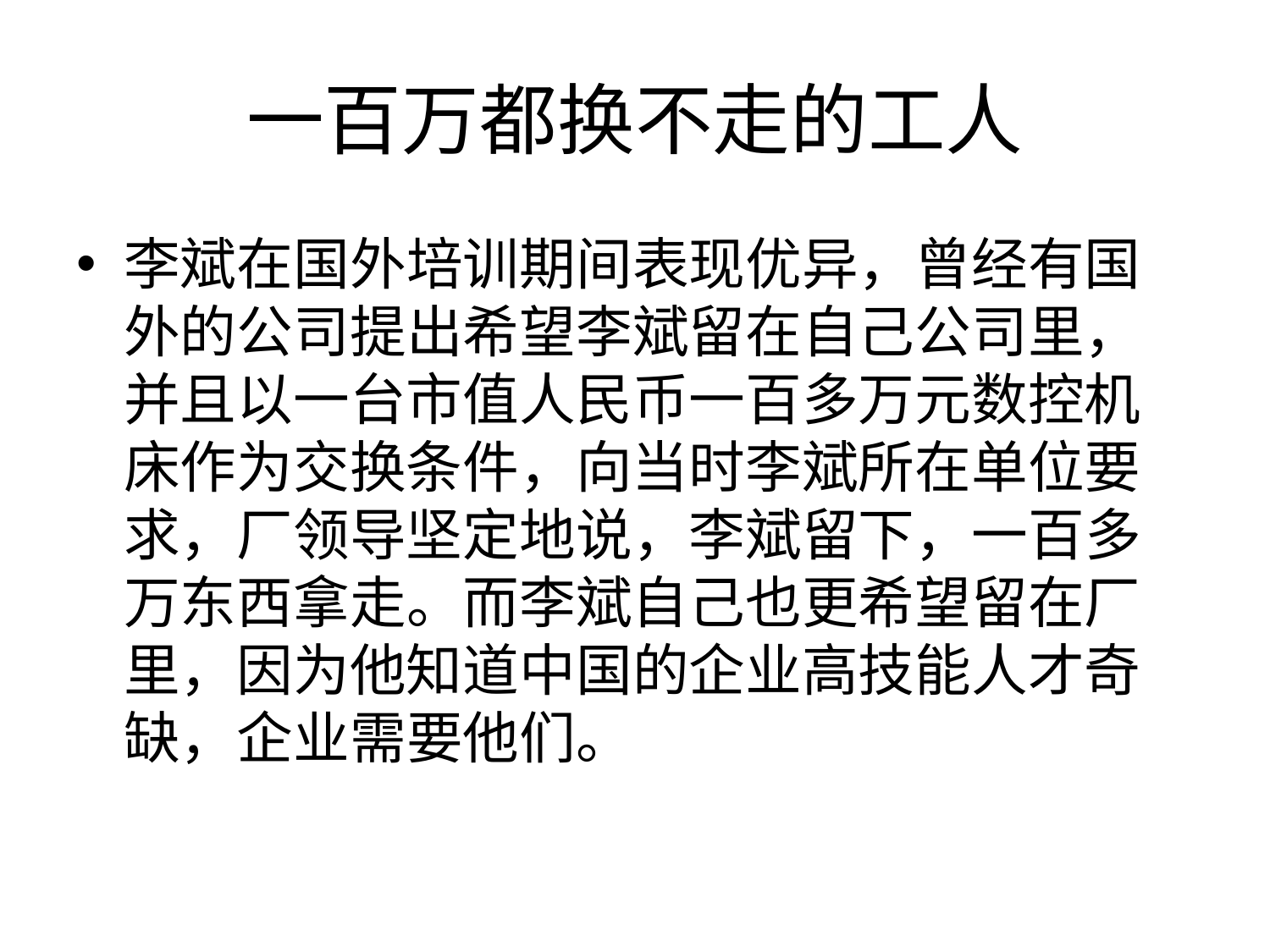

# 一百万都换不走的工人
李斌在国外培训期间表现优异，曾经有国外的公司提出希望李斌留在自己公司里，并且以一台市值人民币一百多万元数控机床作为交换条件，向当时李斌所在单位要求，厂领导坚定地说，李斌留下，一百多万东西拿走。而李斌自己也更希望留在厂里，因为他知道中国的企业高技能人才奇缺，企业需要他们。